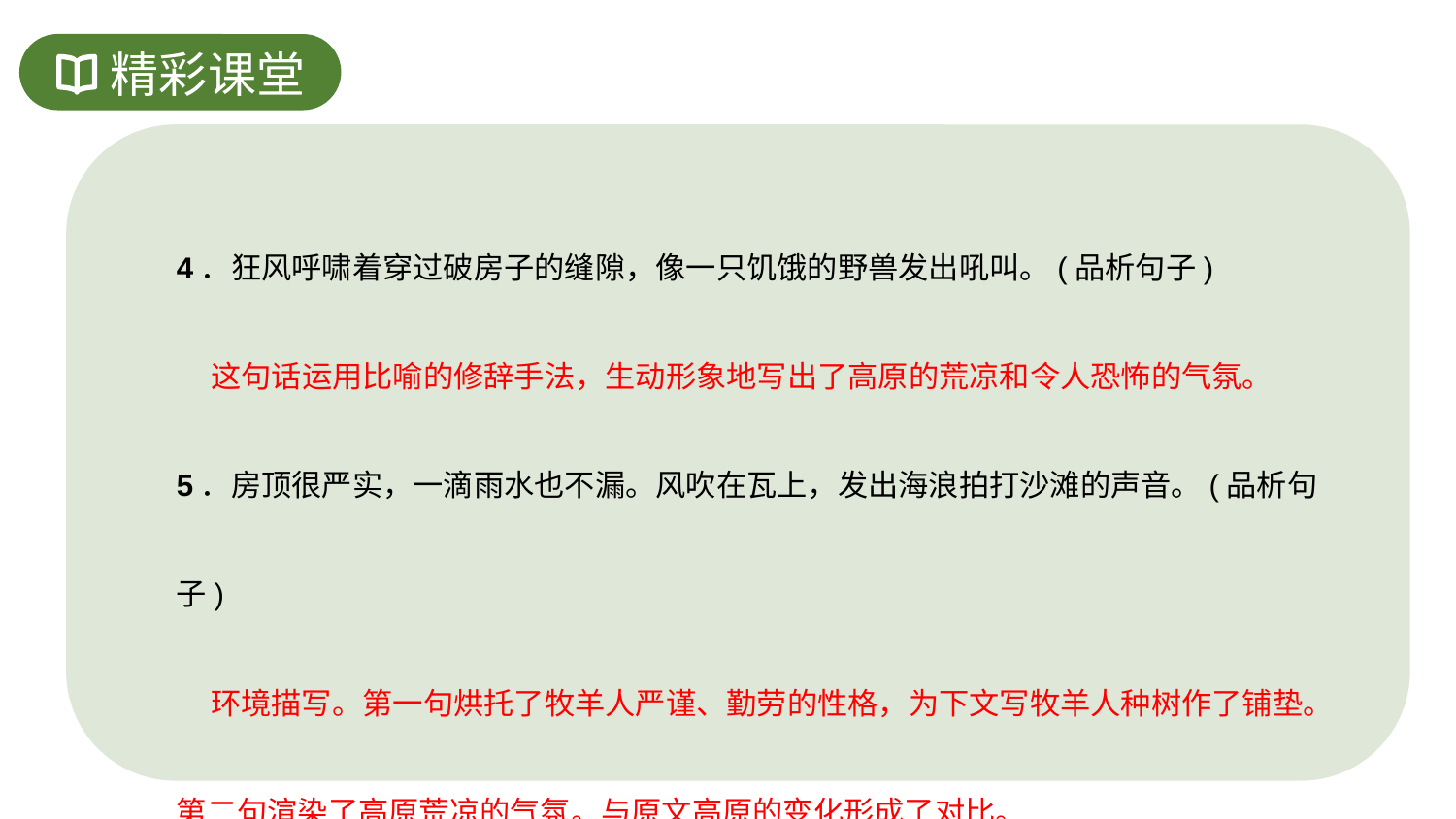

精彩课堂

4．狂风呼啸着穿过破房子的缝隙，像一只饥饿的野兽发出吼叫。(品析句子)
    这句话运用比喻的修辞手法，生动形象地写出了高原的荒凉和令人恐怖的气氛。
5．房顶很严实，一滴雨水也不漏。风吹在瓦上，发出海浪拍打沙滩的声音。(品析句子)
    环境描写。第一句烘托了牧羊人严谨、勤劳的性格，为下文写牧羊人种树作了铺垫。第二句渲染了高原荒凉的气氛。与原文高原的变化形成了对比。